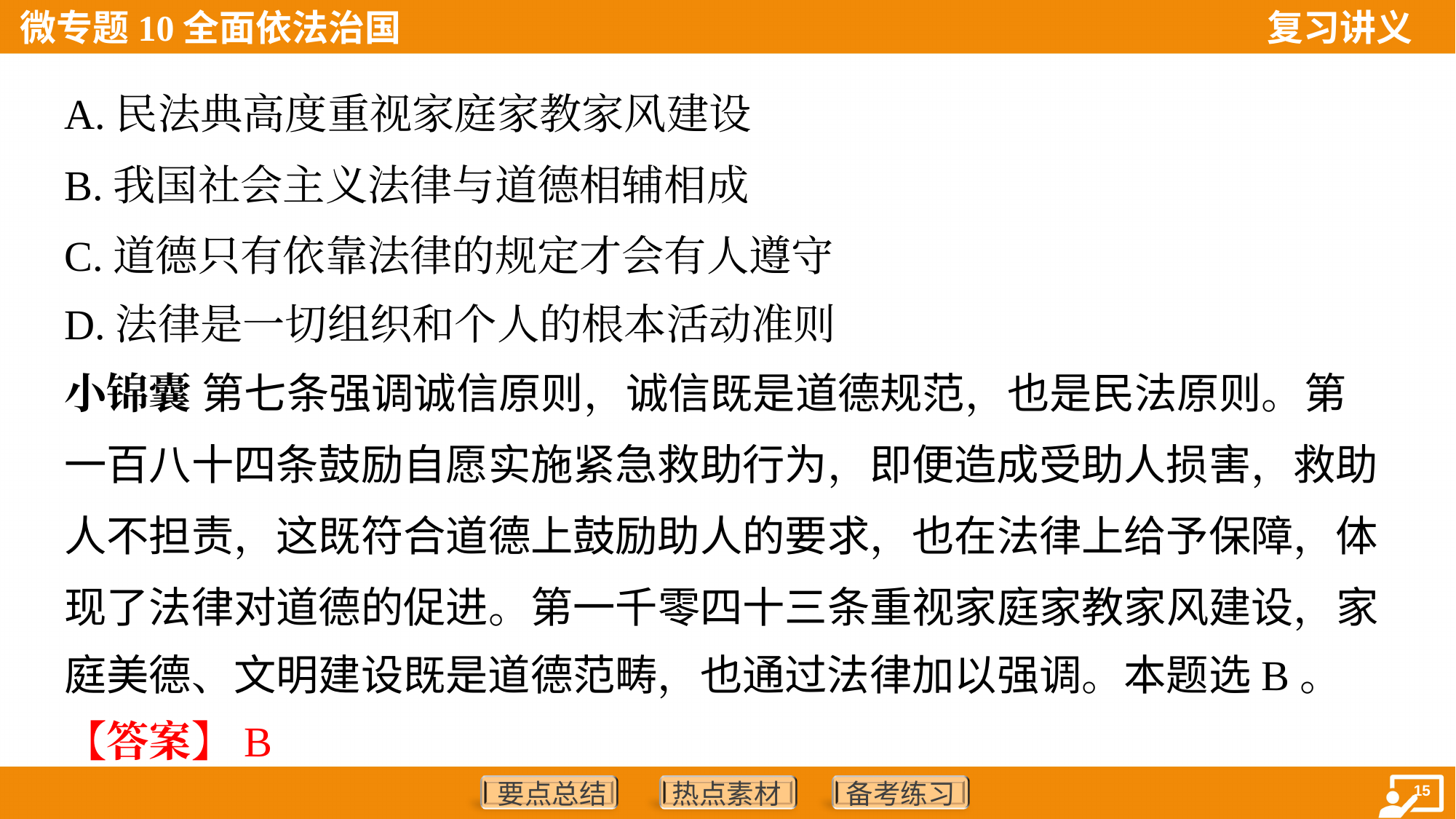

A.民法典高度重视家庭家教家风建设
B.我国社会主义法律与道德相辅相成
C.道德只有依靠法律的规定才会有人遵守
D.法律是一切组织和个人的根本活动准则
小锦囊 第七条强调诚信原则，诚信既是道德规范，也是民法原则。第
一百八十四条鼓励自愿实施紧急救助行为，即便造成受助人损害，救助
人不担责，这既符合道德上鼓励助人的要求，也在法律上给予保障，体
现了法律对道德的促进。第一千零四十三条重视家庭家教家风建设，家
庭美德、文明建设既是道德范畴，也通过法律加以强调。本题选B。
【答案】B